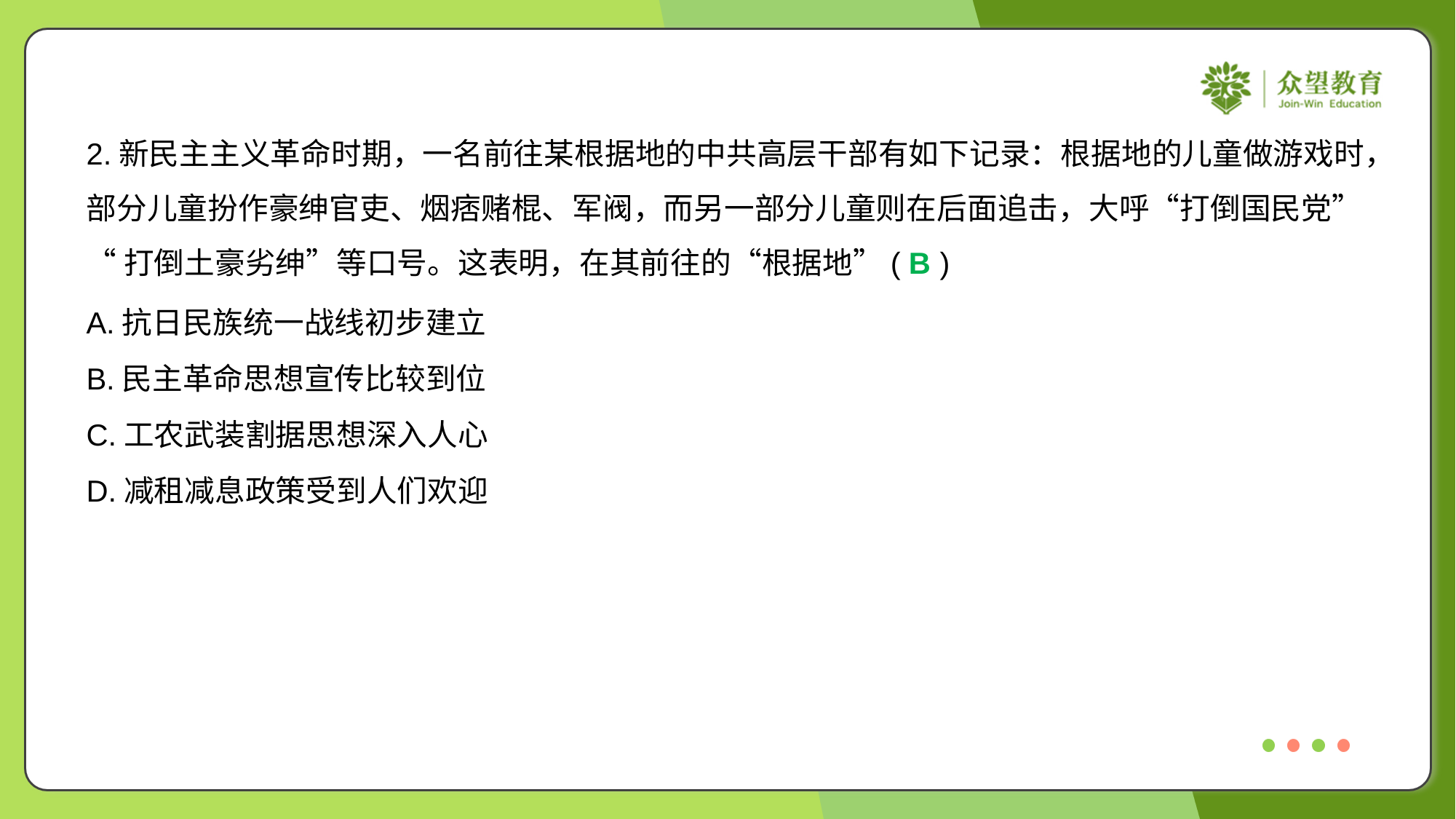

2.新民主主义革命时期，一名前往某根据地的中共高层干部有如下记录：根据地的儿童做游戏时，
部分儿童扮作豪绅官吏、烟痞赌棍、军阀，而另一部分儿童则在后面追击，大呼“打倒国民党”
“打倒土豪劣绅”等口号。这表明，在其前往的“根据地”(     )
B
A.抗日民族统一战线初步建立
B.民主革命思想宣传比较到位
C.工农武装割据思想深入人心
D.减租减息政策受到人们欢迎